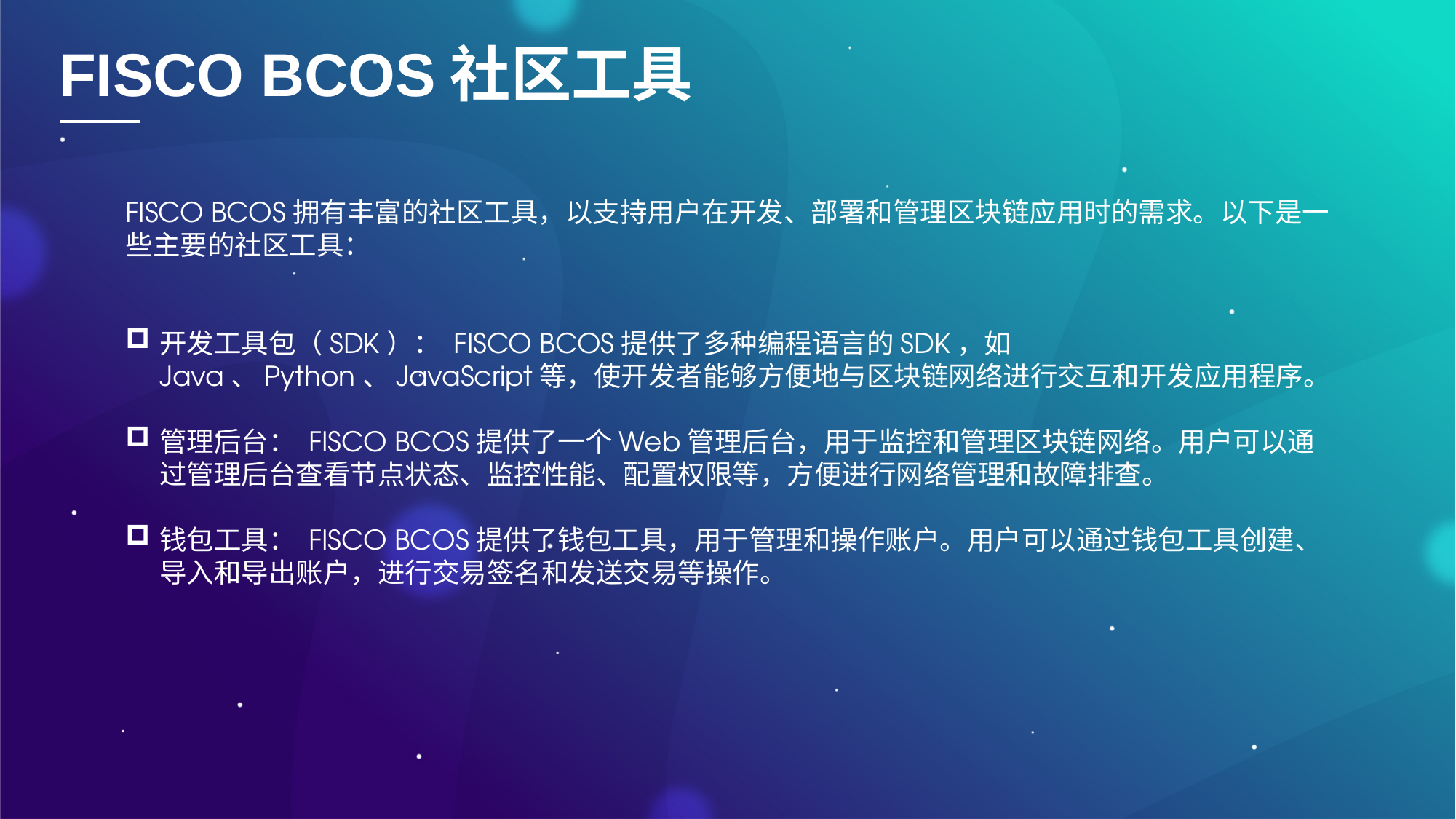

FISCO BCOS社区工具
FISCO BCOS拥有丰富的社区工具，以支持用户在开发、部署和管理区块链应用时的需求。以下是一些主要的社区工具：

开发工具包（SDK）： FISCO BCOS提供了多种编程语言的SDK，如Java、Python、JavaScript等，使开发者能够方便地与区块链网络进行交互和开发应用程序。

管理后台： FISCO BCOS提供了一个Web管理后台，用于监控和管理区块链网络。用户可以通过管理后台查看节点状态、监控性能、配置权限等，方便进行网络管理和故障排查。

钱包工具： FISCO BCOS提供了钱包工具，用于管理和操作账户。用户可以通过钱包工具创建、导入和导出账户，进行交易签名和发送交易等操作。